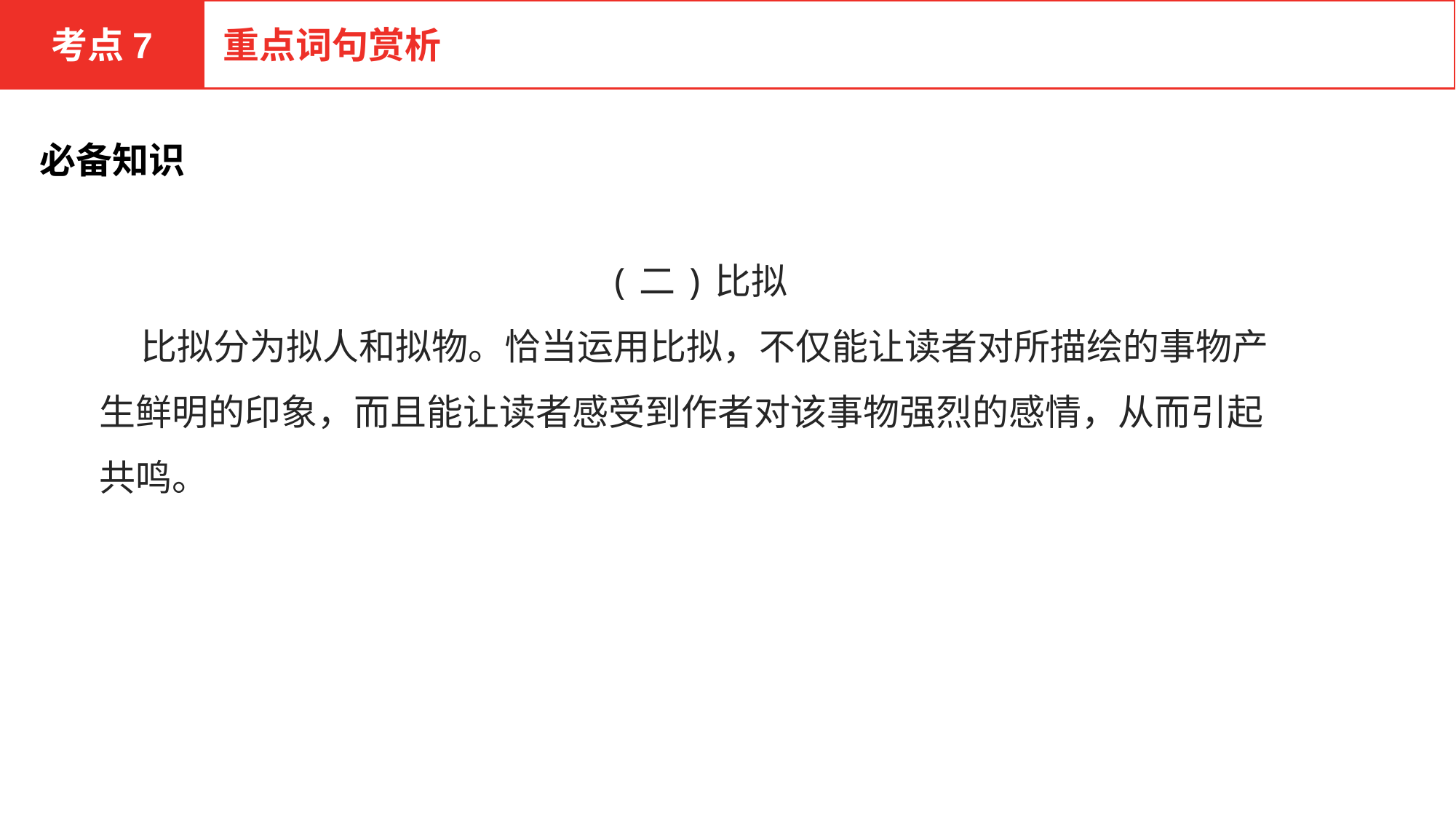

考点7
重点词句赏析
必备知识

(二)比拟
    比拟分为拟人和拟物。恰当运用比拟，不仅能让读者对所描绘的事物产生鲜明的印象，而且能让读者感受到作者对该事物强烈的感情，从而引起共鸣。